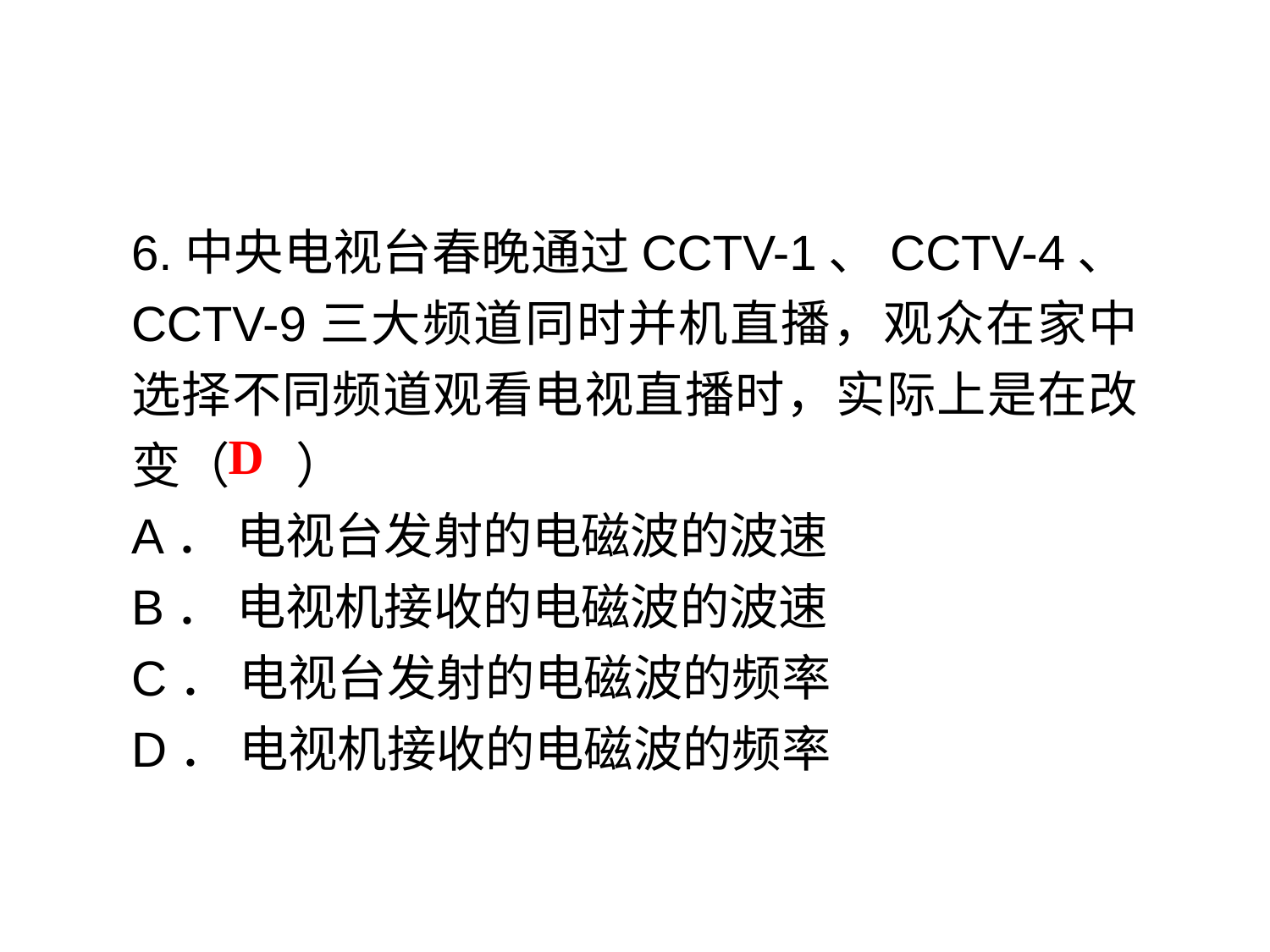

6.中央电视台春晚通过CCTV-1、CCTV-4、CCTV-9三大频道同时并机直播，观众在家中选择不同频道观看电视直播时，实际上是在改变（      ）
A． 电视台发射的电磁波的波速
B． 电视机接收的电磁波的波速
C． 电视台发射的电磁波的频率
D． 电视机接收的电磁波的频率
D